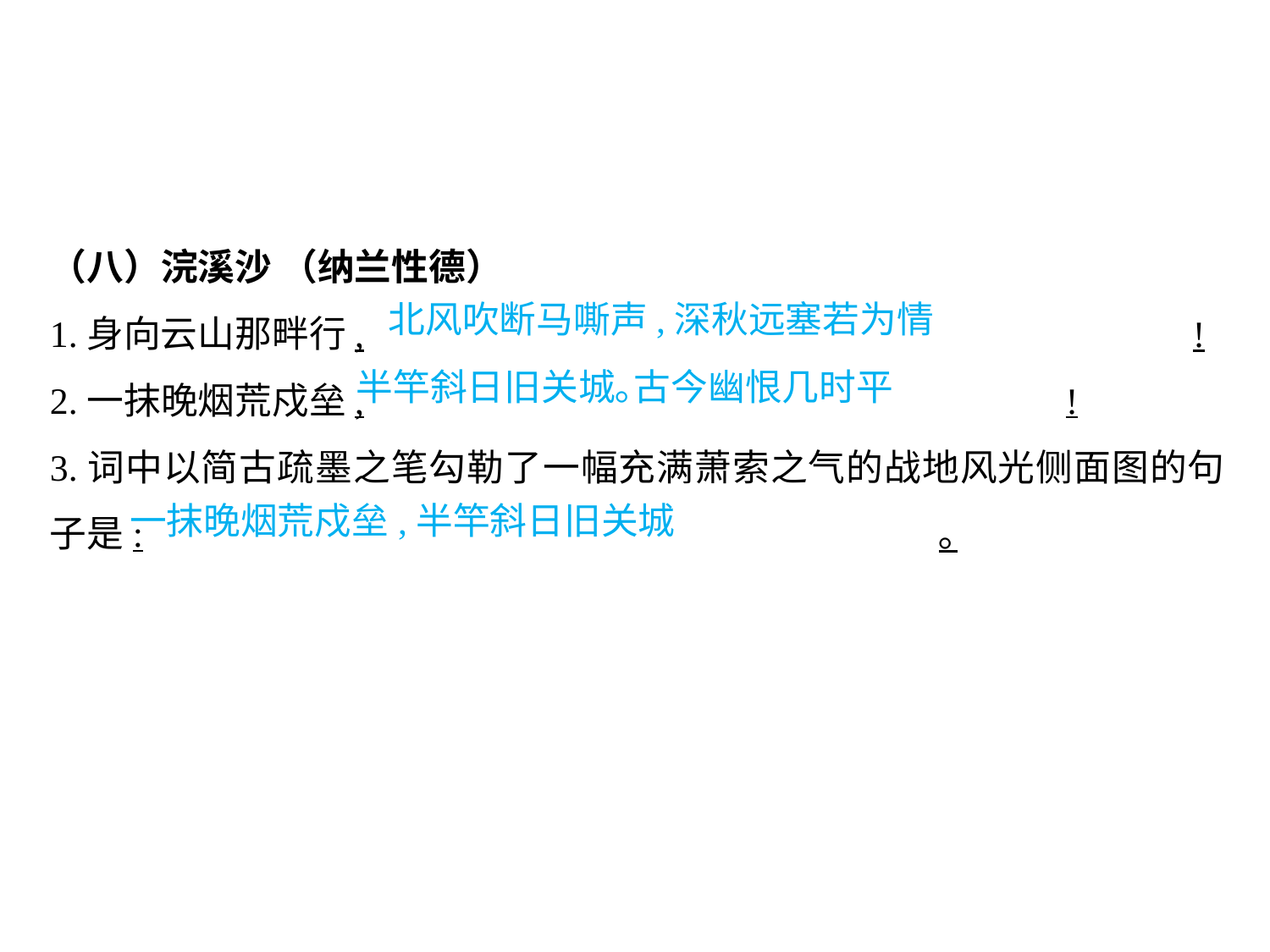

（八）浣溪沙 （纳兰性德）
1.身向云山那畔行,							!
2.一抹晚烟荒戍垒,						!
3.词中以简古疏墨之笔勾勒了一幅充满萧索之气的战地风光侧面图的句子是:							｡
北风吹断马嘶声,深秋远塞若为情
半竿斜日旧关城｡古今幽恨几时平
一抹晚烟荒戍垒,半竿斜日旧关城